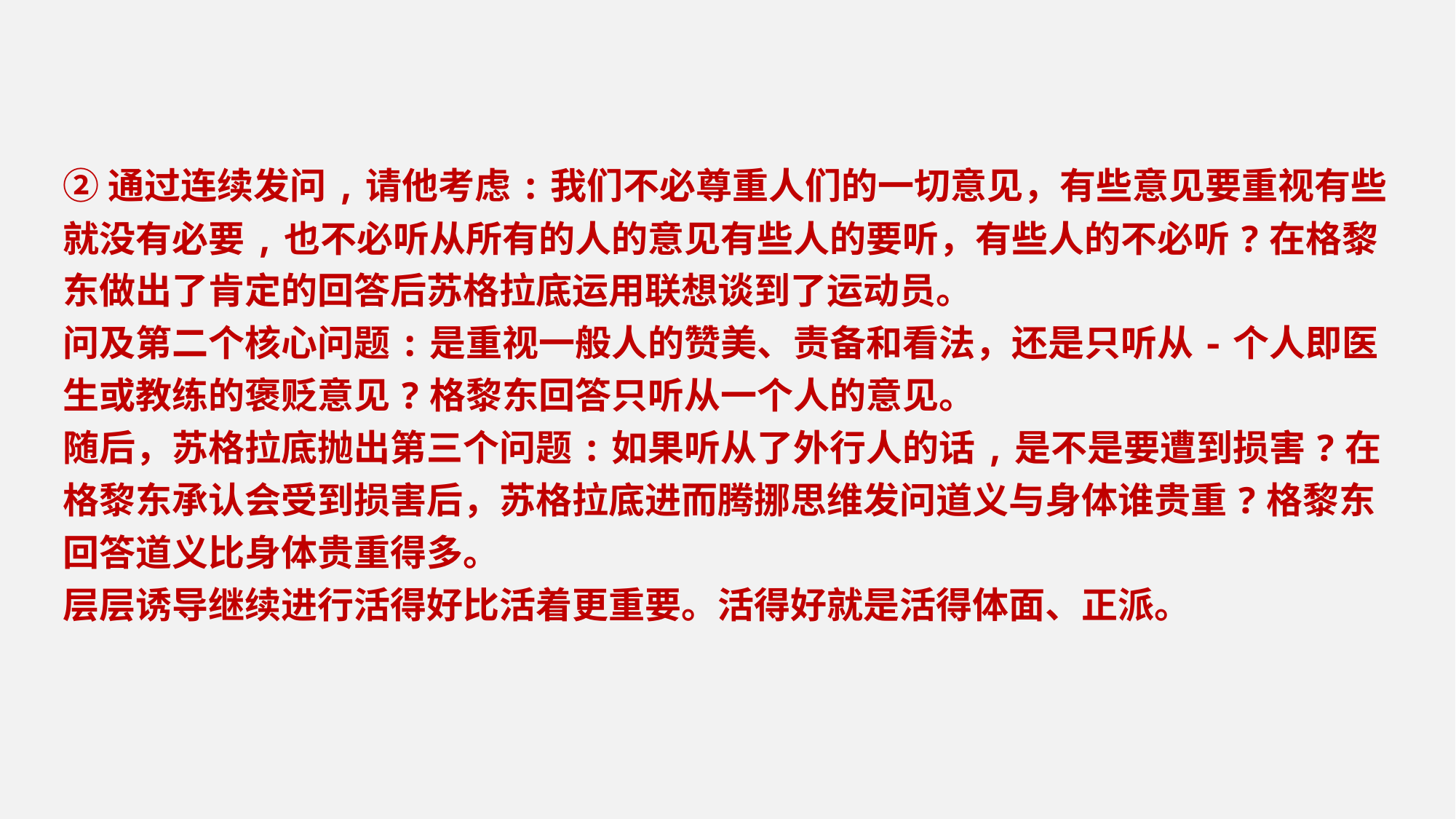

②通过连续发问,请他考虑:我们不必尊重人们的一切意见，有些意见要重视有些就没有必要,也不必听从所有的人的意见有些人的要听，有些人的不必听?在格黎东做出了肯定的回答后苏格拉底运用联想谈到了运动员。
问及第二个核心问题:是重视一般人的赞美、责备和看法，还是只听从-个人即医生或教练的褒贬意见?格黎东回答只听从一个人的意见。
随后，苏格拉底抛出第三个问题:如果听从了外行人的话,是不是要遭到损害?在格黎东承认会受到损害后，苏格拉底进而腾挪思维发问道义与身体谁贵重?格黎东回答道义比身体贵重得多。
层层诱导继续进行活得好比活着更重要。活得好就是活得体面、正派。